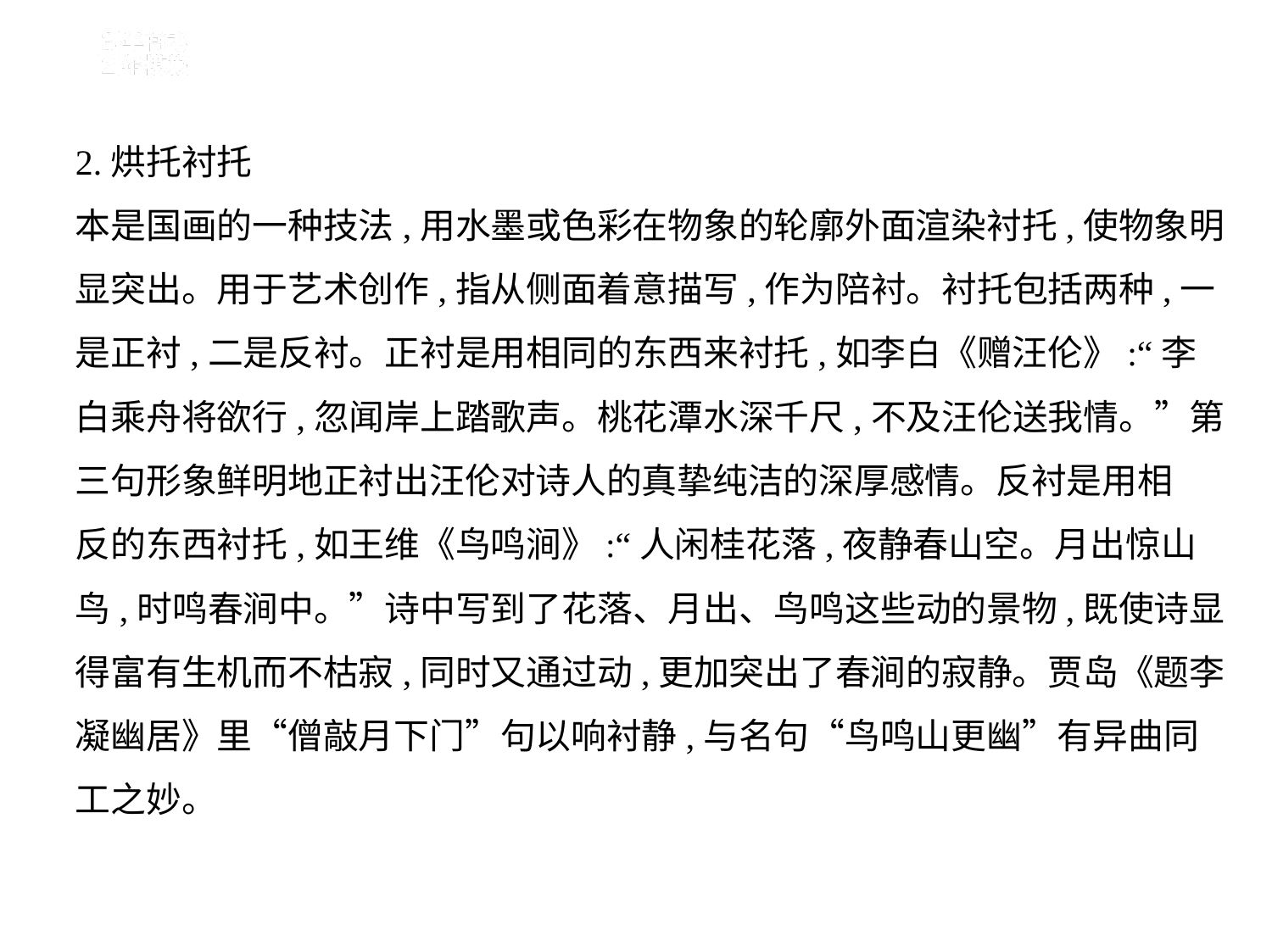

2.烘托衬托
本是国画的一种技法,用水墨或色彩在物象的轮廓外面渲染衬托,使物象明
显突出。用于艺术创作,指从侧面着意描写,作为陪衬。衬托包括两种,一
是正衬,二是反衬。正衬是用相同的东西来衬托,如李白《赠汪伦》:“李
白乘舟将欲行,忽闻岸上踏歌声。桃花潭水深千尺,不及汪伦送我情。”第
三句形象鲜明地正衬出汪伦对诗人的真挚纯洁的深厚感情。反衬是用相
反的东西衬托,如王维《鸟鸣涧》:“人闲桂花落,夜静春山空。月出惊山
鸟,时鸣春涧中。”诗中写到了花落、月出、鸟鸣这些动的景物,既使诗显
得富有生机而不枯寂,同时又通过动,更加突出了春涧的寂静。贾岛《题李
凝幽居》里“僧敲月下门”句以响衬静,与名句“鸟鸣山更幽”有异曲同
工之妙。